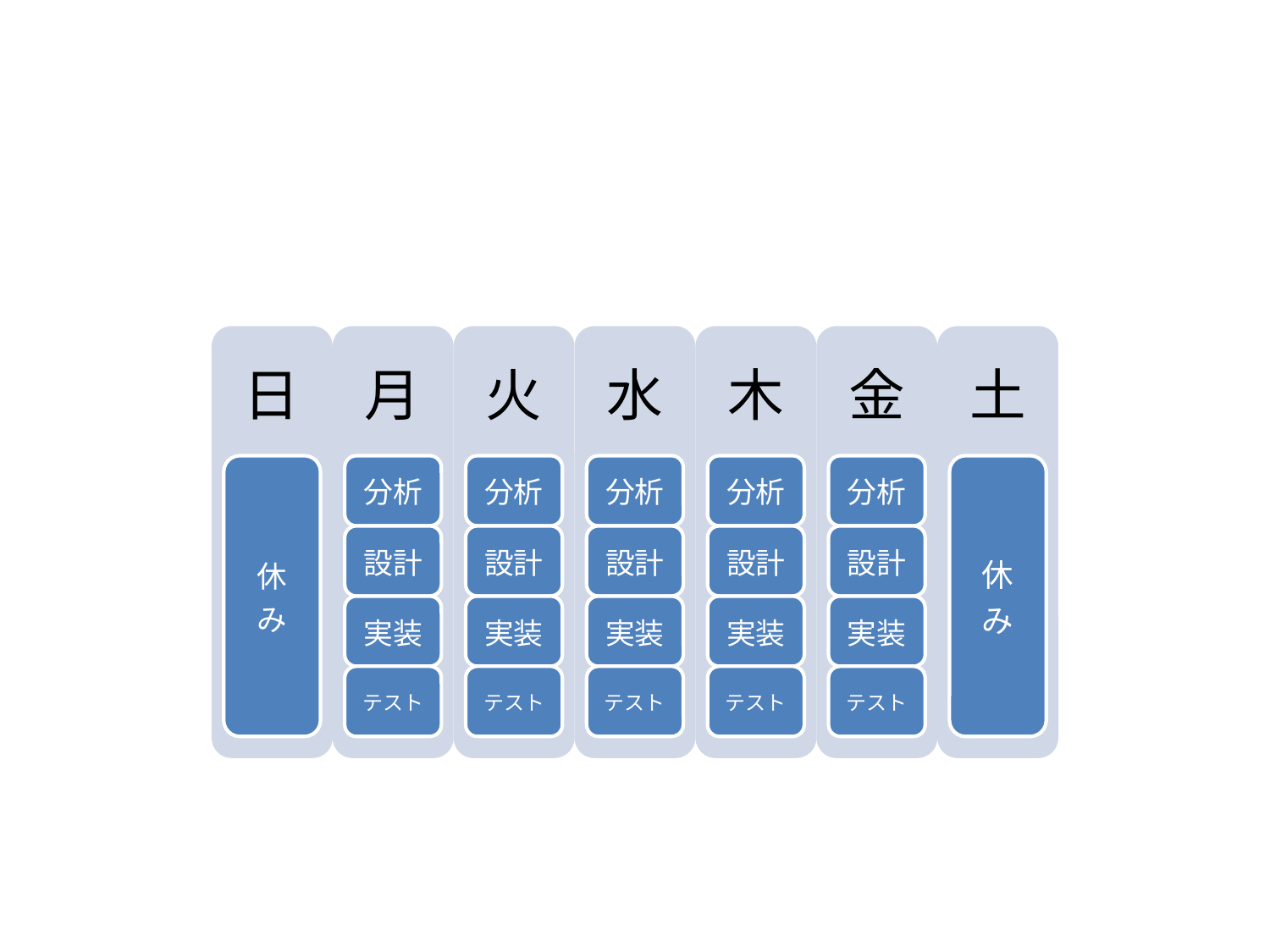

火
分析
テスト
水
分析
テスト
木
分析
設計
金
土
実装
テスト
月
分析
休み
実装
設計
実装
設計
設計
分析
テスト
実装
日
休み
設計
実装
テスト